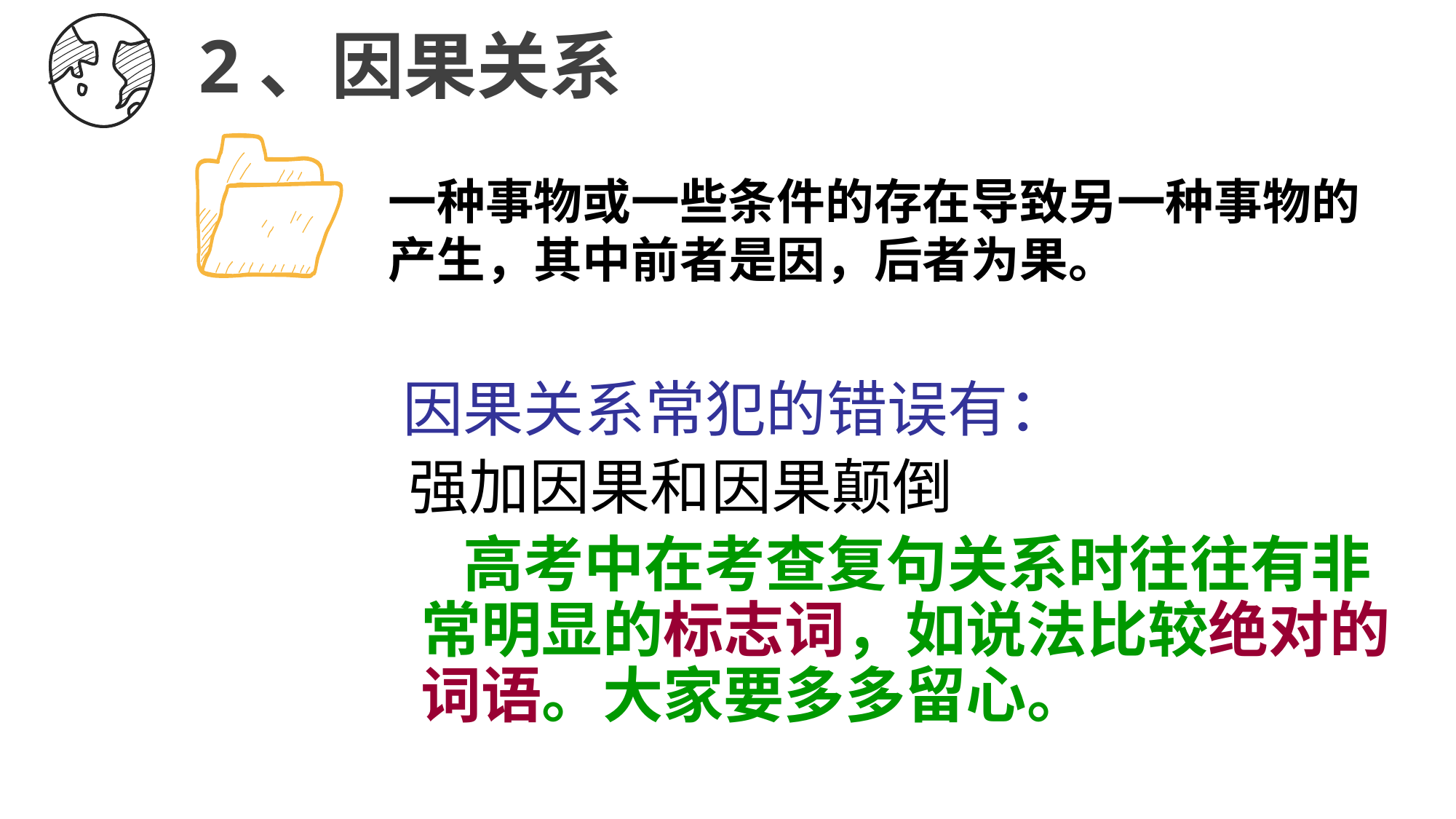

2、因果关系

一种事物或一些条件的存在导致另一种事物的产生，其中前者是因，后者为果。

 因果关系常犯的错误有：
 强加因果和因果颠倒
     高考中在考查复句关系时往往有非常明显的标志词，如说法比较绝对的词语。大家要多多留心。